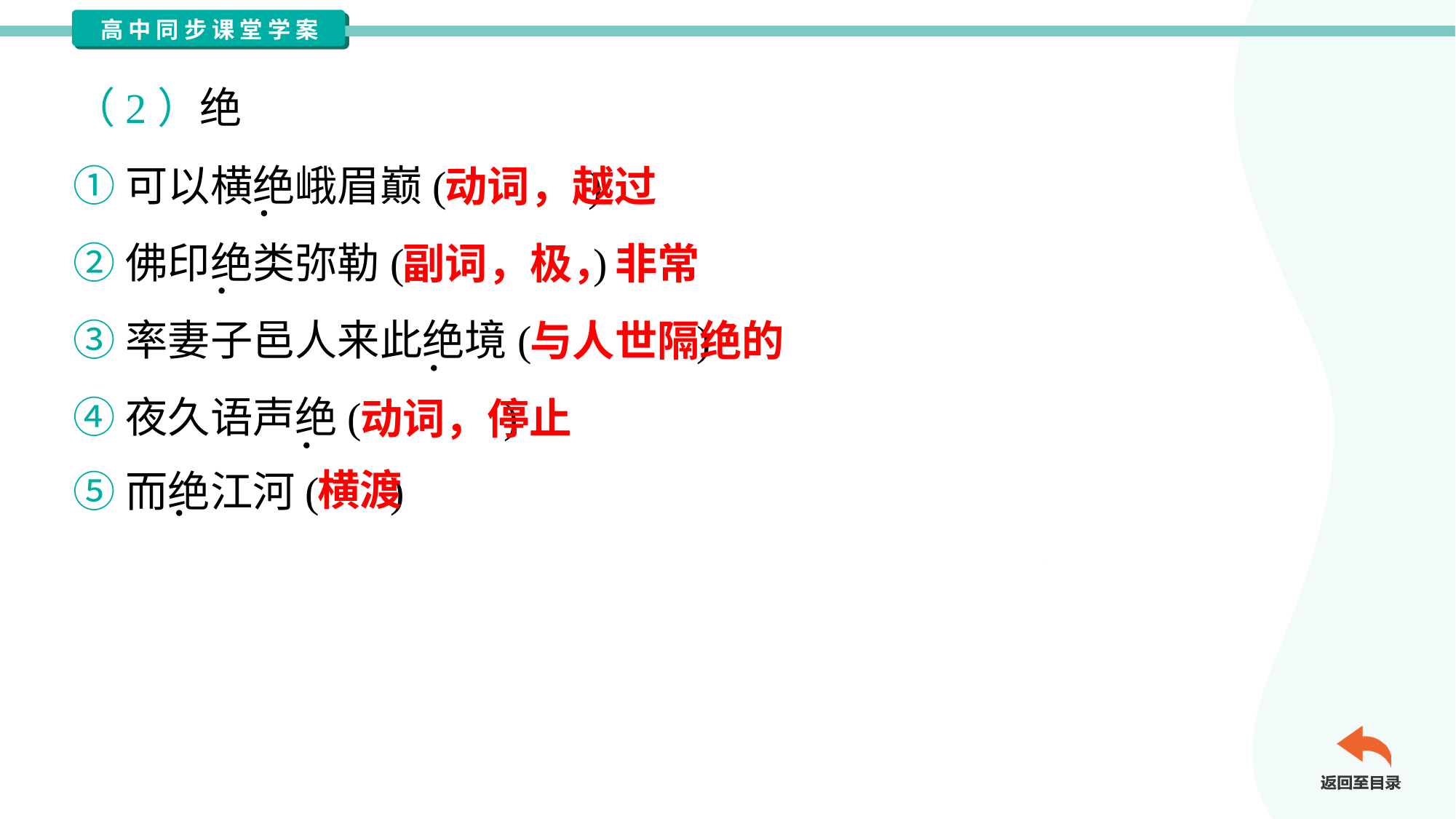

（2）绝
①可以横绝峨眉巅(            )
②佛印绝类弥勒(                )
③率妻子邑人来此绝境(              )
④夜久语声绝(            )
⑤而绝江河(      )
动词，越过
副词，极，非常

与人世隔绝的

动词，停止

横渡